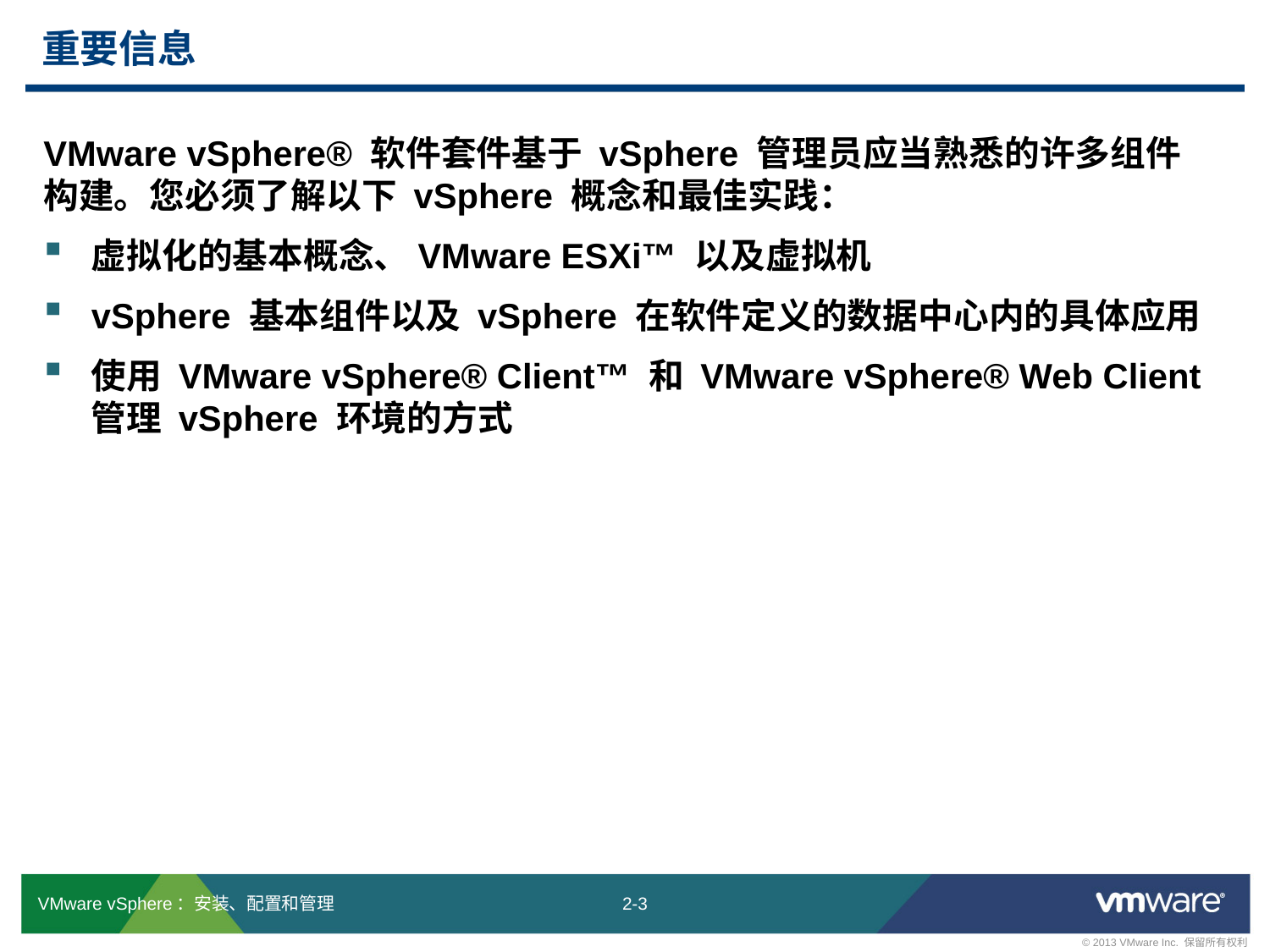

# 重要信息
VMware vSphere® 软件套件基于 vSphere 管理员应当熟悉的许多组件
构建。您必须了解以下 vSphere 概念和最佳实践：
虚拟化的基本概念、VMware ESXi™ 以及虚拟机
vSphere 基本组件以及 vSphere 在软件定义的数据中心内的具体应用
使用 VMware vSphere® Client™ 和 VMware vSphere® Web Client 管理 vSphere 环境的方式